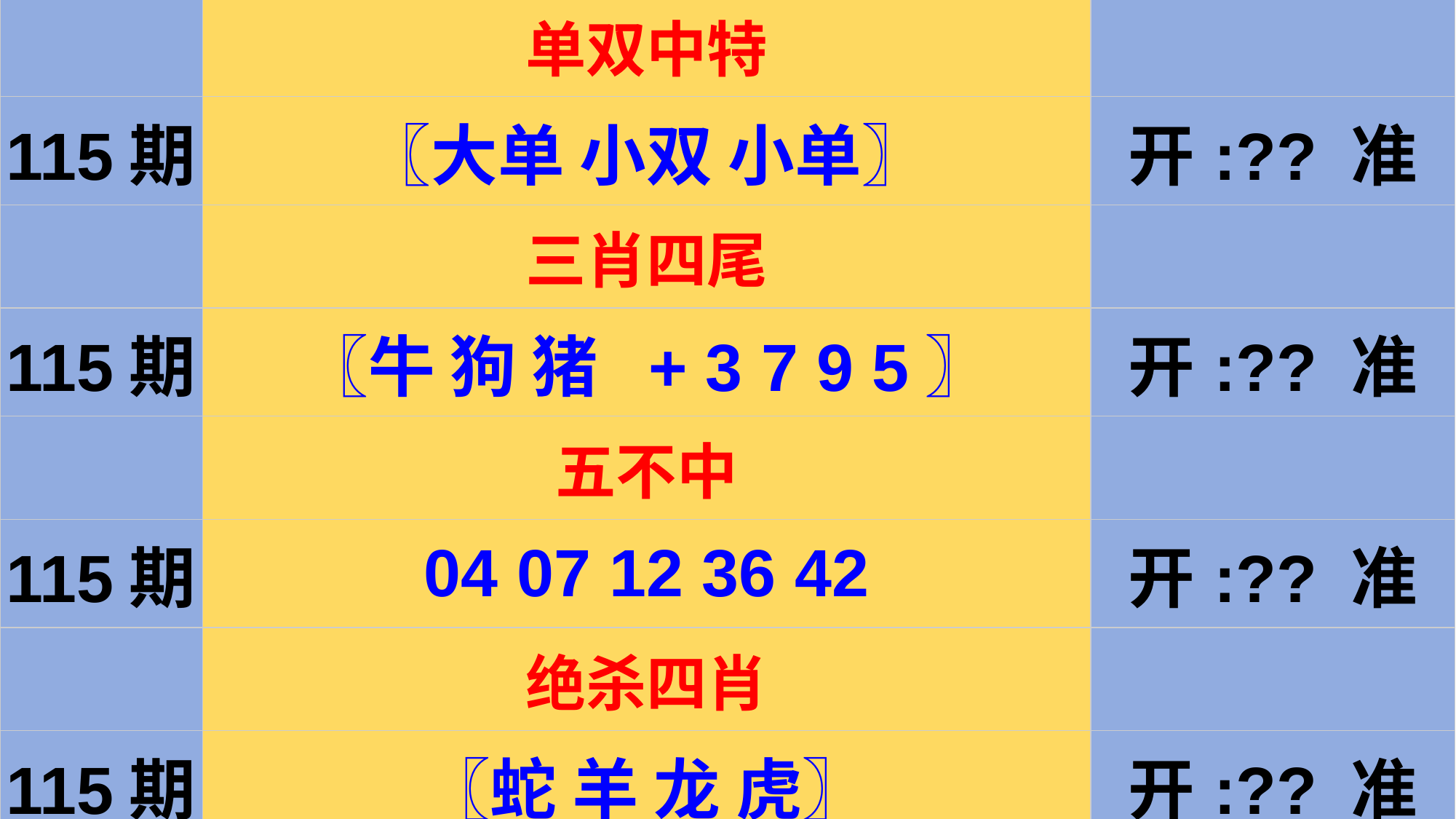

|  | 单双中特 |  |
| --- | --- | --- |
| 115期 | 〖大单 小双 小单〗 | 开:?? 准 |
|  | 三肖四尾 |  |
| 115期 | 〖牛 狗 猪 + 3 7 9 5〗 | 开:?? 准 |
|  | 五不中 |  |
| 115期 | 04 07 12 36 42 | 开:?? 准 |
|  | 绝杀四肖 |  |
| 115期 | 〖蛇 羊 龙 虎〗 | 开:?? 准 |
#